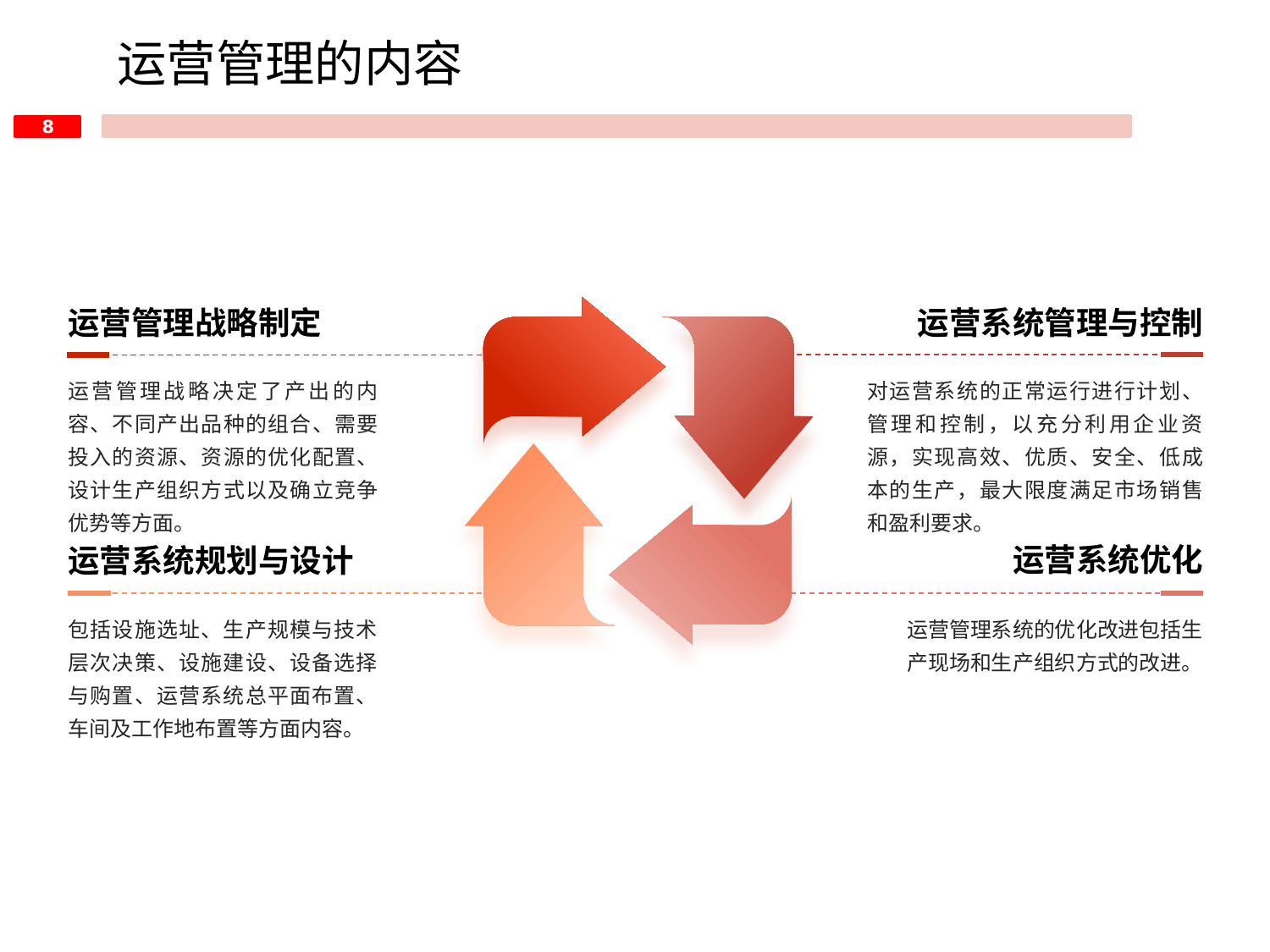

运营管理的内容
8
运营管理战略制定
运营系统管理与控制

运营管理战略决定了产出的内容、不同产出品种的组合、需要投入的资源、资源的优化配置、设计生产组织方式以及确立竞争优势等方面。

对运营系统的正常运行进行计划、管理和控制，以充分利用企业资源，实现高效、优质、安全、低成本的生产，最大限度满足市场销售和盈利要求。

运营系统优化
运营系统规划与设计

包括设施选址、生产规模与技术层次决策、设施建设、设备选择与购置、运营系统总平面布置、车间及工作地布置等方面内容。

运营管理系统的优化改进包括生产现场和生产组织方式的改进。